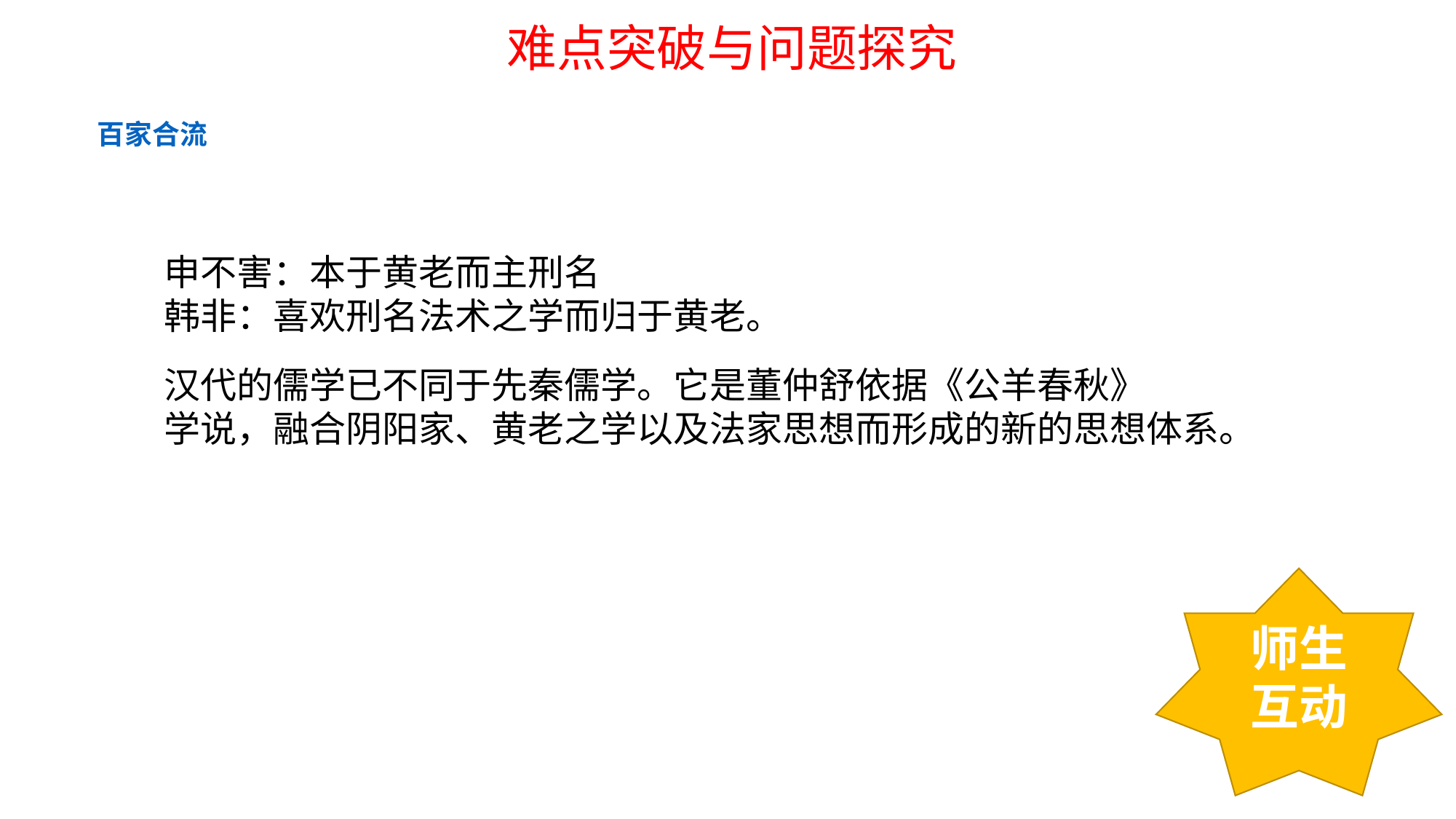

难点突破与问题探究
百家合流
申不害：本于黄老而主刑名
韩非：喜欢刑名法术之学而归于黄老。
汉代的儒学已不同于先秦儒学。它是董仲舒依据《公羊春秋》
学说，融合阴阳家、黄老之学以及法家思想而形成的新的思想体系。
师生互动